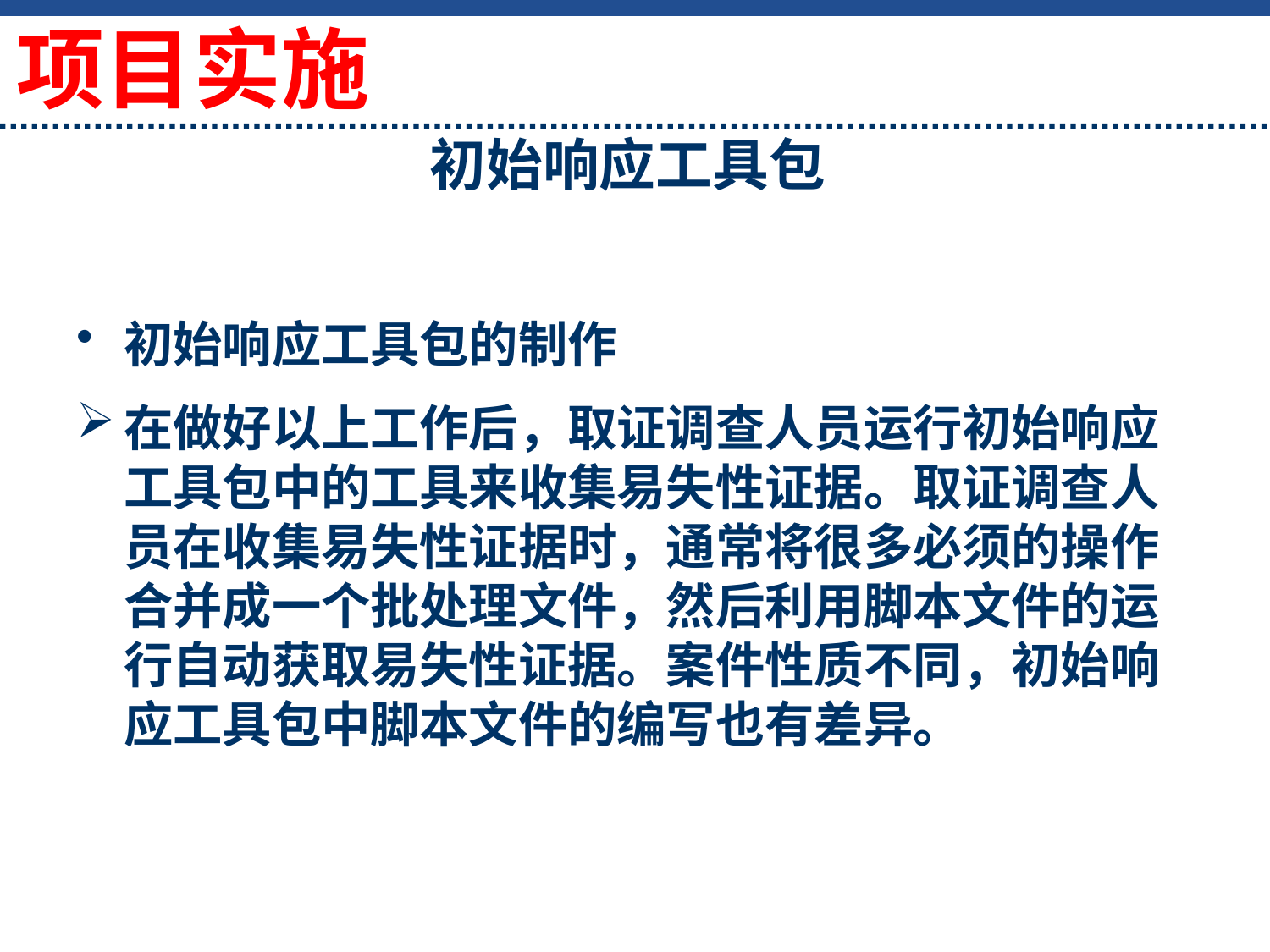

初始响应工具包
项目实施
初始响应工具包的制作
在做好以上工作后，取证调查人员运行初始响应工具包中的工具来收集易失性证据。取证调查人员在收集易失性证据时，通常将很多必须的操作合并成一个批处理文件，然后利用脚本文件的运行自动获取易失性证据。案件性质不同，初始响应工具包中脚本文件的编写也有差异。